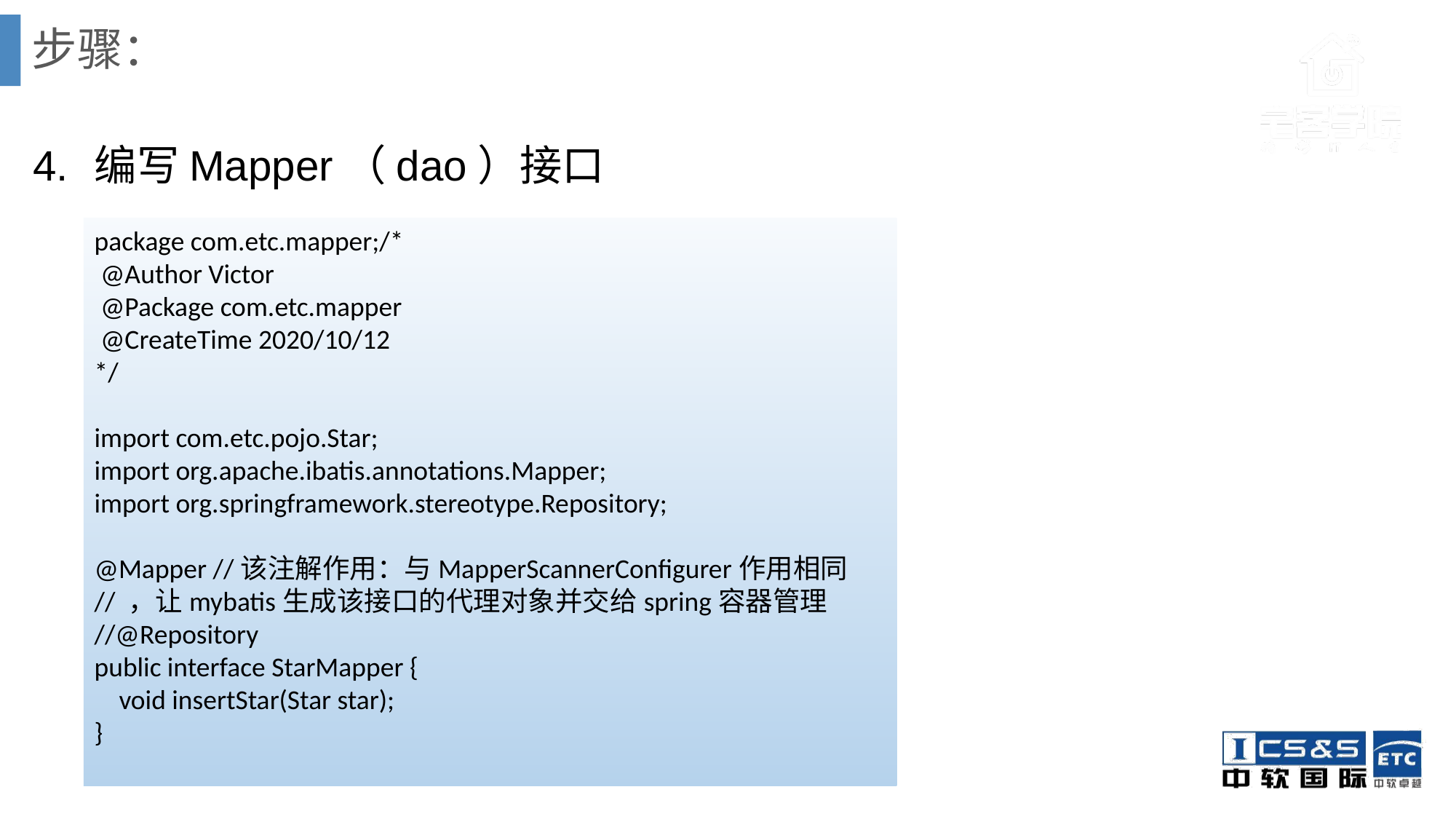

# 步骤：
编写Mapper（dao）接口

package com.etc.mapper;/*
 @Author Victor
 @Package com.etc.mapper
 @CreateTime 2020/10/12
*/

import com.etc.pojo.Star;
import org.apache.ibatis.annotations.Mapper;
import org.springframework.stereotype.Repository;

@Mapper //该注解作用：与MapperScannerConfigurer作用相同
// ，让mybatis生成该接口的代理对象并交给spring容器管理
//@Repository
public interface StarMapper {
    void insertStar(Star star);
}